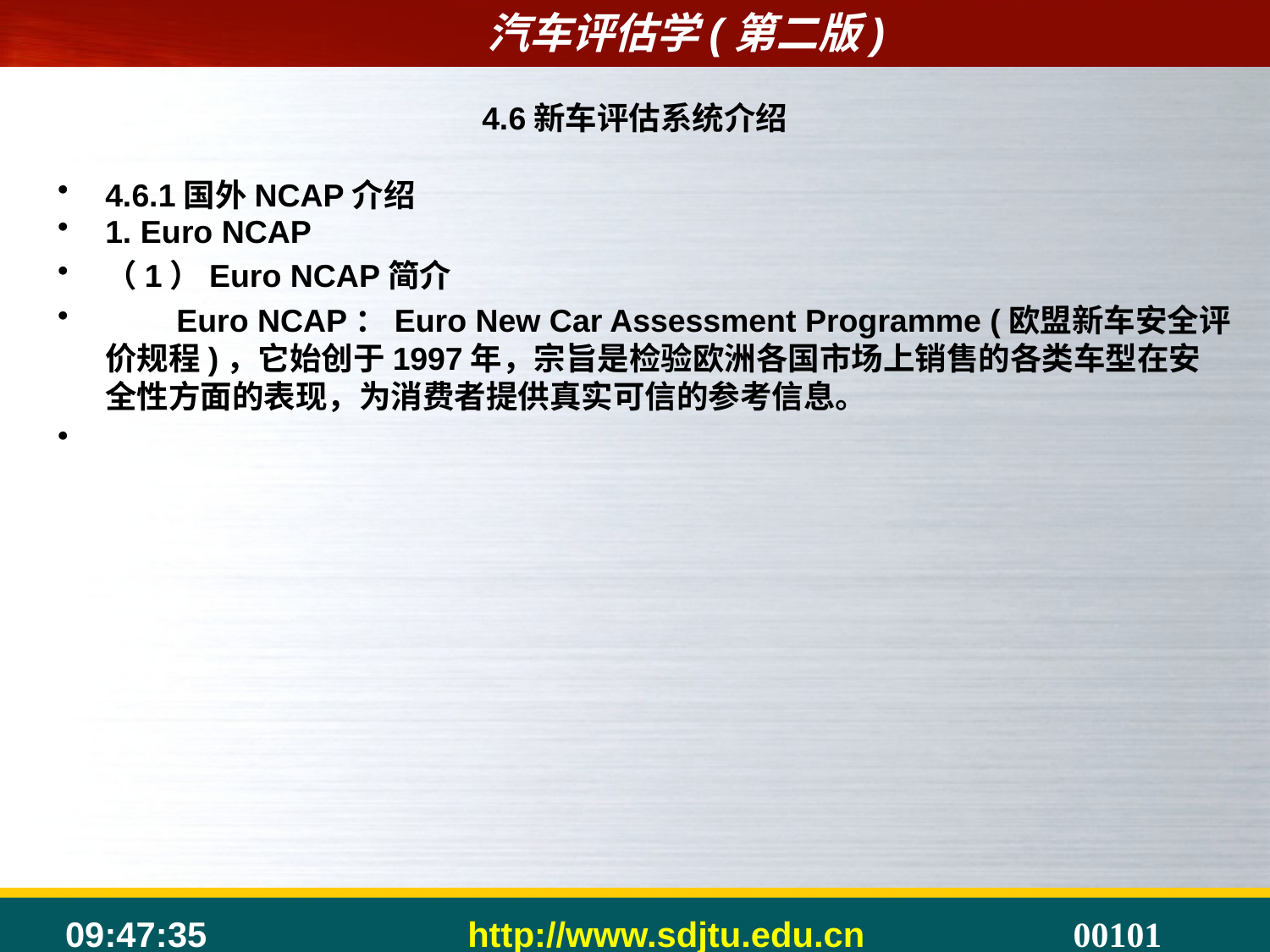

# 4.6新车评估系统介绍
4.6.1国外NCAP介绍
1. Euro NCAP
（1）Euro NCAP简介
        Euro NCAP：Euro New Car Assessment Programme (欧盟新车安全评价规程)，它始创于1997年，宗旨是检验欧洲各国市场上销售的各类车型在安全性方面的表现，为消费者提供真实可信的参考信息。